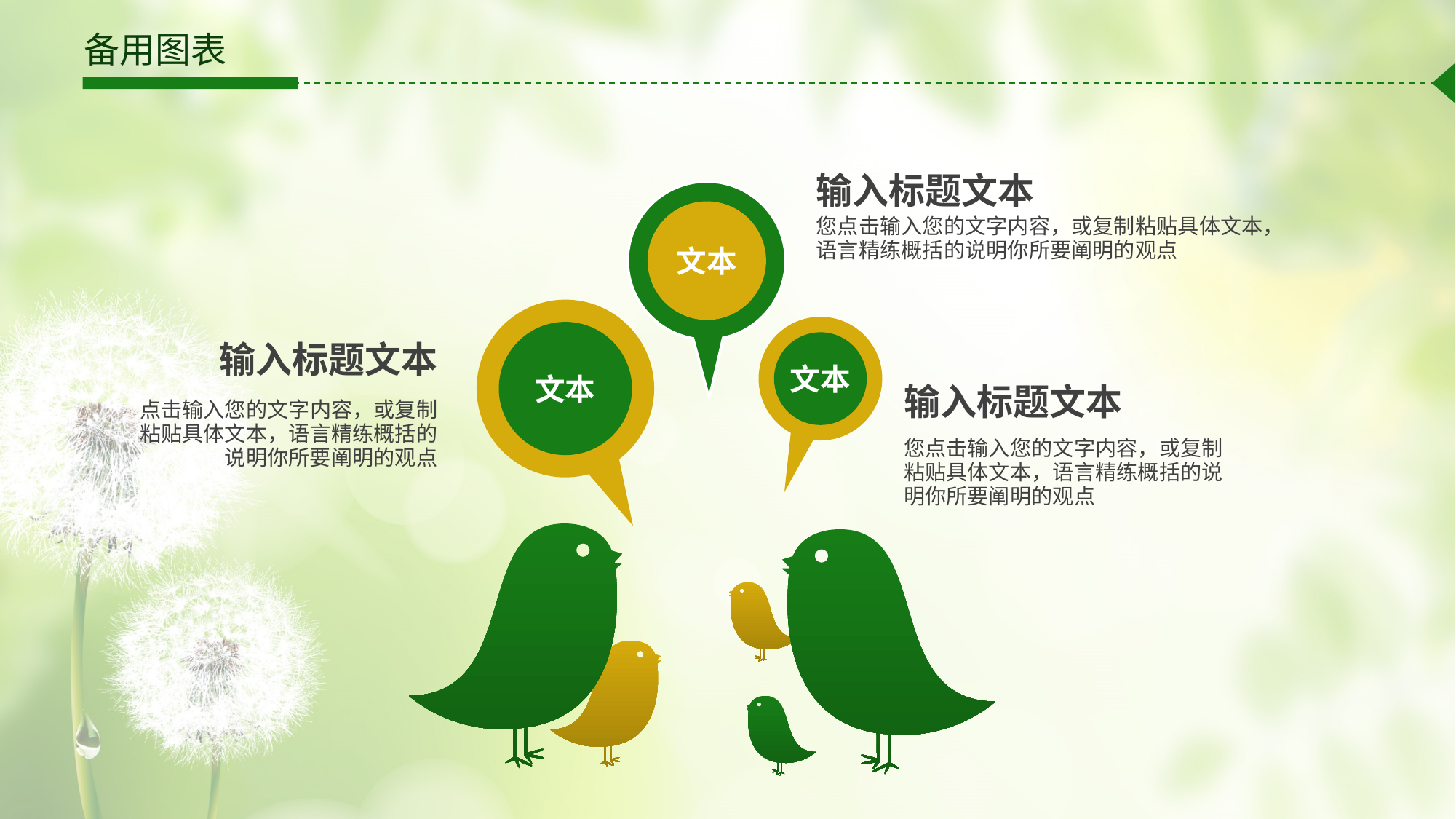

# 备用图表
输入标题文本

文本
您点击输入您的文字内容，或复制粘贴具体文本，语言精练概括的说明你所要阐明的观点

文本

文本
输入标题文本
输入标题文本
点击输入您的文字内容，或复制粘贴具体文本，语言精练概括的说明你所要阐明的观点
您点击输入您的文字内容，或复制粘贴具体文本，语言精练概括的说明你所要阐明的观点